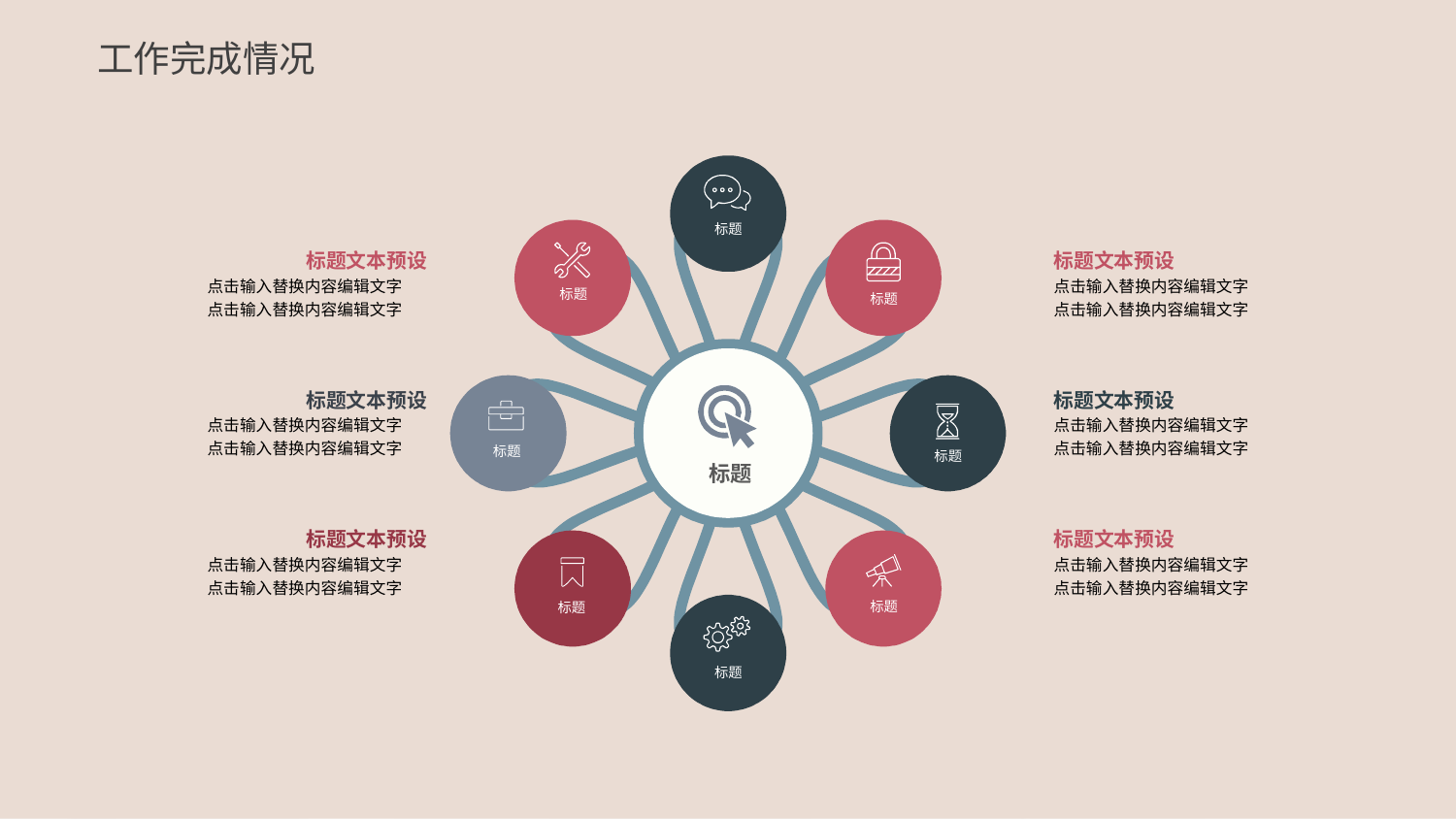

工作完成情况

标题

标题
标题

标题
标题
标题

标题
标题

标题
标题文本预设
点击输入替换内容编辑文字
点击输入替换内容编辑文字
标题文本预设
点击输入替换内容编辑文字
点击输入替换内容编辑文字
标题文本预设
点击输入替换内容编辑文字
点击输入替换内容编辑文字
标题文本预设
点击输入替换内容编辑文字
点击输入替换内容编辑文字
标题文本预设
点击输入替换内容编辑文字
点击输入替换内容编辑文字
标题文本预设
点击输入替换内容编辑文字
点击输入替换内容编辑文字